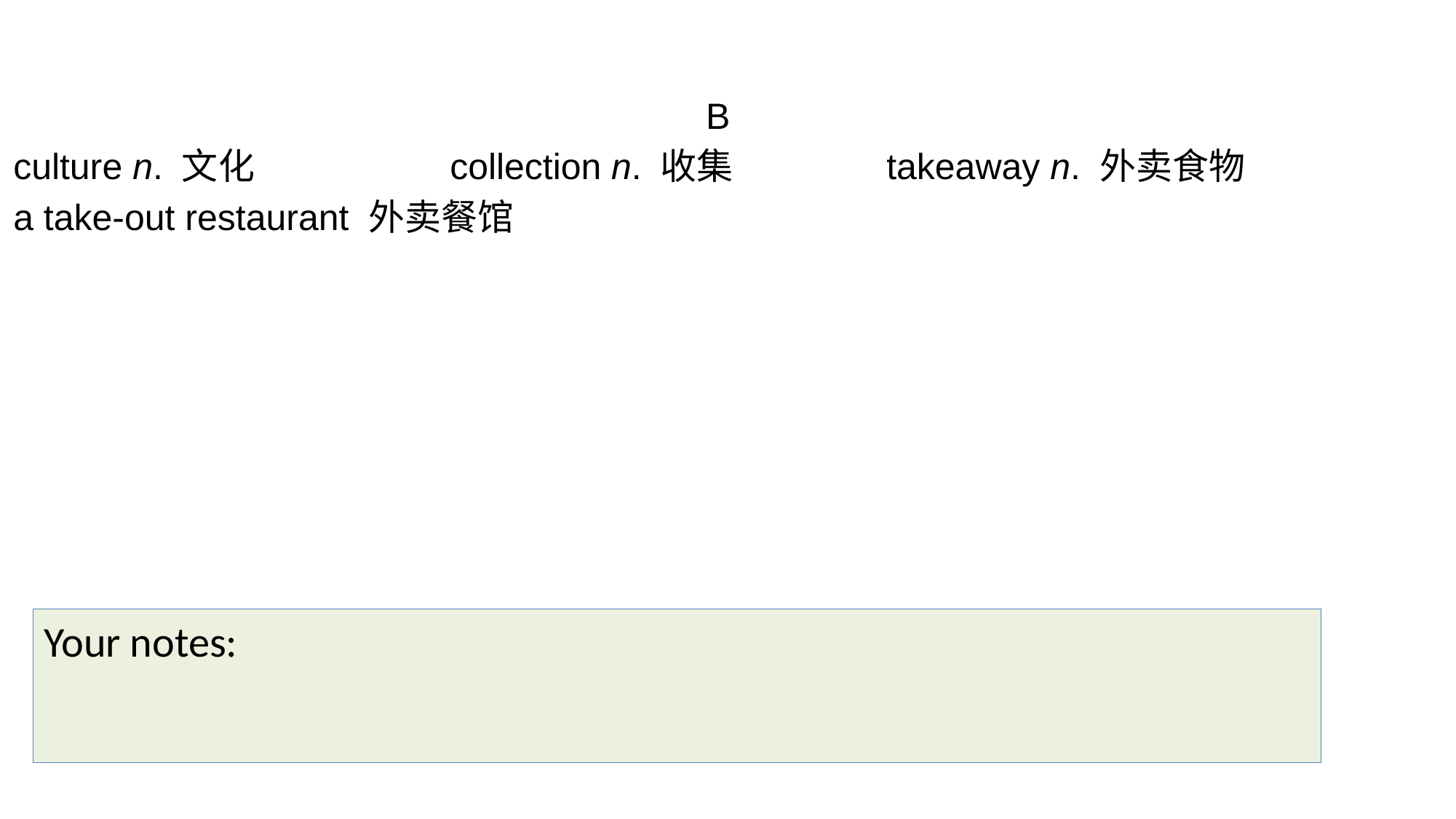

B
culture n. 文化 		collection n. 收集 		takeaway n. 外卖食物
a take-out restaurant 外卖餐馆
Your notes: